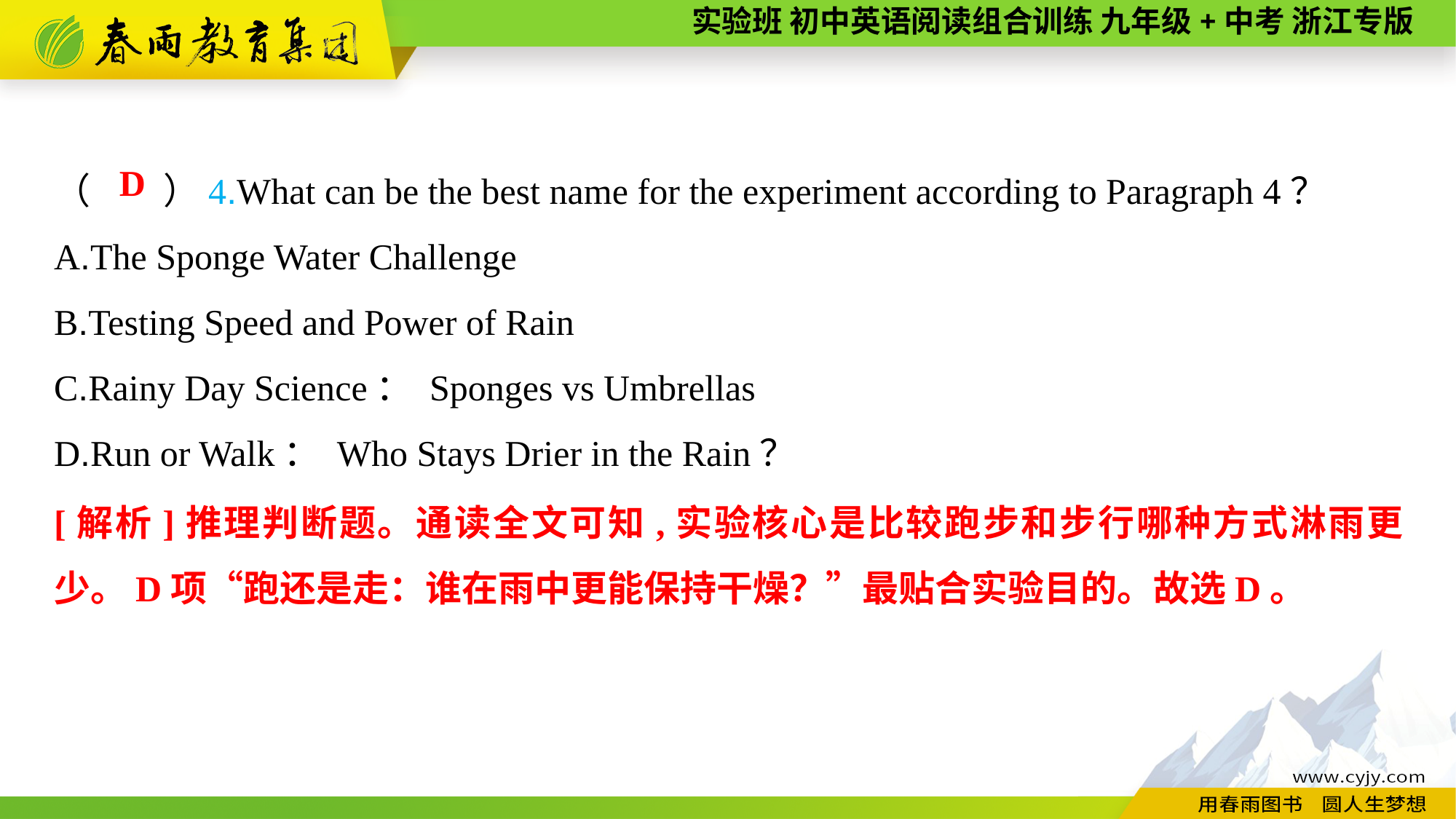

（　　）4.What can be the best name for the experiment according to Paragraph 4？
A.The Sponge Water Challenge
B.Testing Speed and Power of Rain
C.Rainy Day Science： Sponges vs Umbrellas
D.Run or Walk： Who Stays Drier in the Rain？
D
[解析]推理判断题。通读全文可知,实验核心是比较跑步和步行哪种方式淋雨更少。D项“跑还是走：谁在雨中更能保持干燥？”最贴合实验目的。故选D。